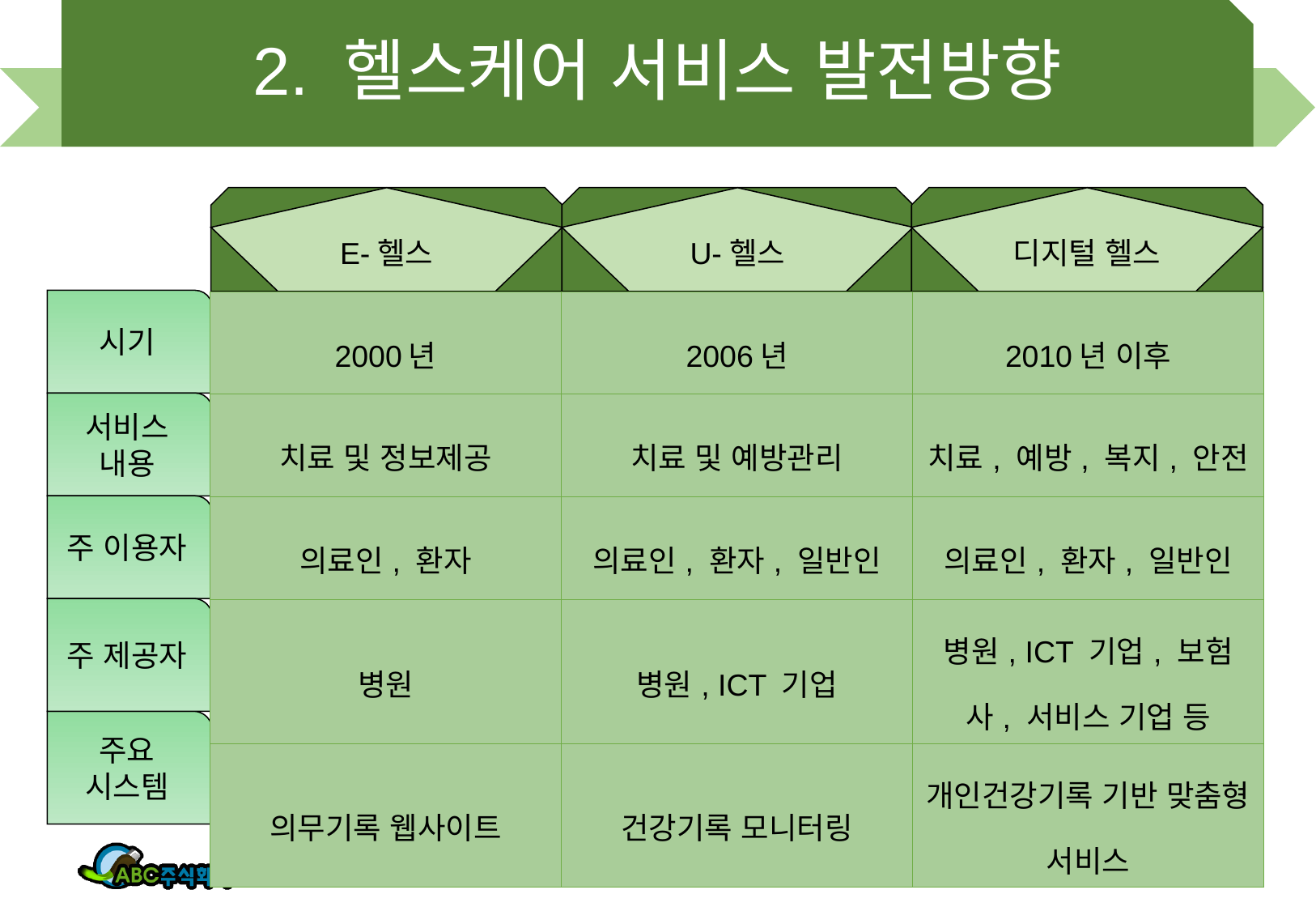

# 2. 헬스케어 서비스 발전방향
빵ㄹ
E-헬스
빵ㄹ
U-헬스
빵ㄹ
디지털 헬스
시기
| 2000년 | 2006년 | 2010년 이후 |
| --- | --- | --- |
| 치료 및 정보제공 | 치료 및 예방관리 | 치료, 예방, 복지, 안전 |
| 의료인, 환자 | 의료인, 환자, 일반인 | 의료인, 환자, 일반인 |
| 병원 | 병원, ICT 기업 | 병원, ICT 기업, 보험사, 서비스 기업 등 |
| 의무기록 웹사이트 | 건강기록 모니터링 | 개인건강기록 기반 맞춤형 서비스 |
서비스
내용
주 이용자
주 제공자
주요
시스템
4